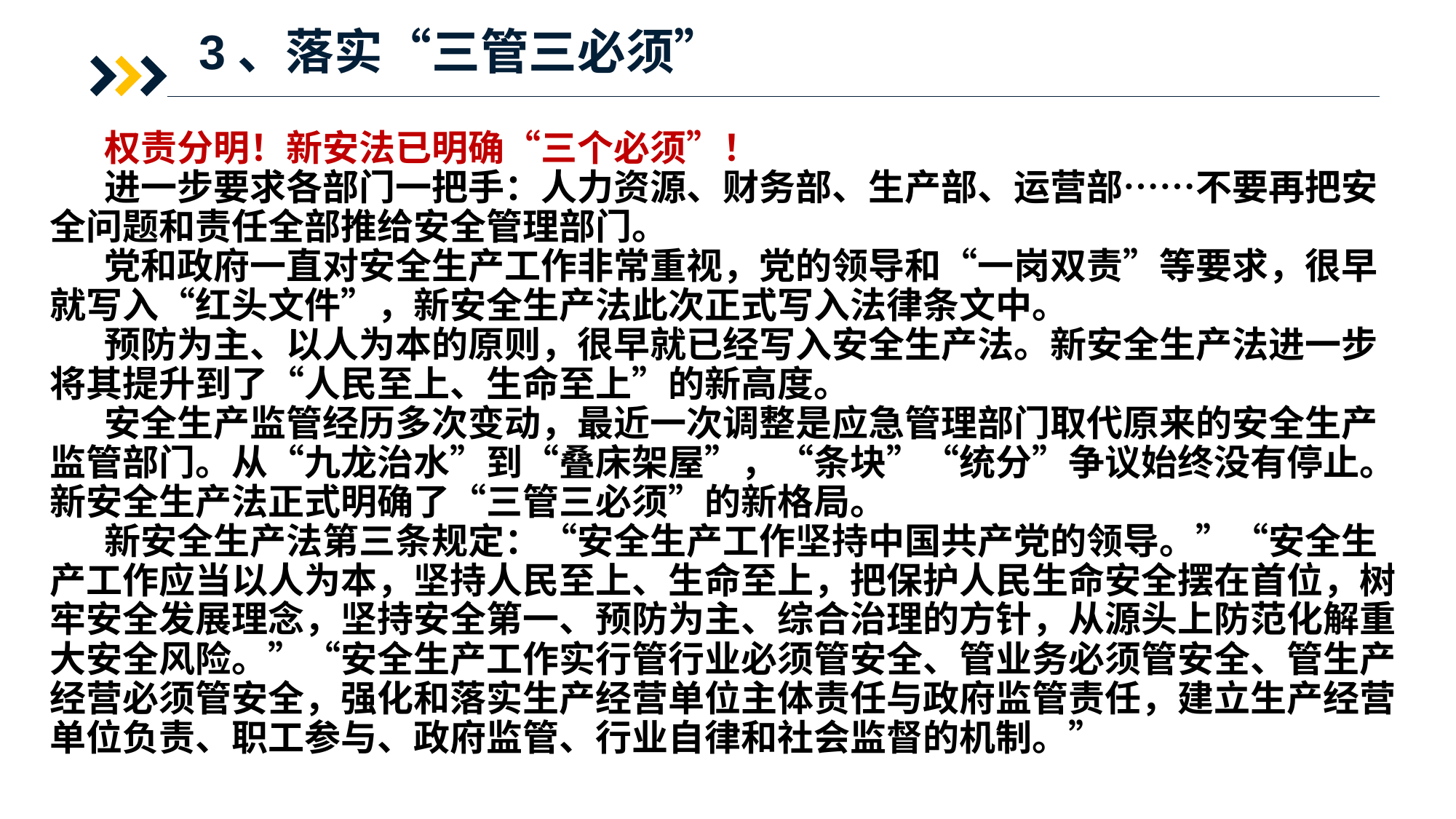

3、落实“三管三必须”

权责分明！新安法已明确“三个必须”！
进一步要求各部门一把手：人力资源、财务部、生产部、运营部……不要再把安全问题和责任全部推给安全管理部门。
党和政府一直对安全生产工作非常重视，党的领导和“一岗双责”等要求，很早就写入“红头文件”，新安全生产法此次正式写入法律条文中。
预防为主、以人为本的原则，很早就已经写入安全生产法。新安全生产法进一步将其提升到了“人民至上、生命至上”的新高度。
安全生产监管经历多次变动，最近一次调整是应急管理部门取代原来的安全生产监管部门。从“九龙治水”到“叠床架屋”，“条块”“统分”争议始终没有停止。新安全生产法正式明确了“三管三必须”的新格局。
新安全生产法第三条规定：“安全生产工作坚持中国共产党的领导。”“安全生产工作应当以人为本，坚持人民至上、生命至上，把保护人民生命安全摆在首位，树牢安全发展理念，坚持安全第一、预防为主、综合治理的方针，从源头上防范化解重大安全风险。”“安全生产工作实行管行业必须管安全、管业务必须管安全、管生产经营必须管安全，强化和落实生产经营单位主体责任与政府监管责任，建立生产经营单位负责、职工参与、政府监管、行业自律和社会监督的机制。”